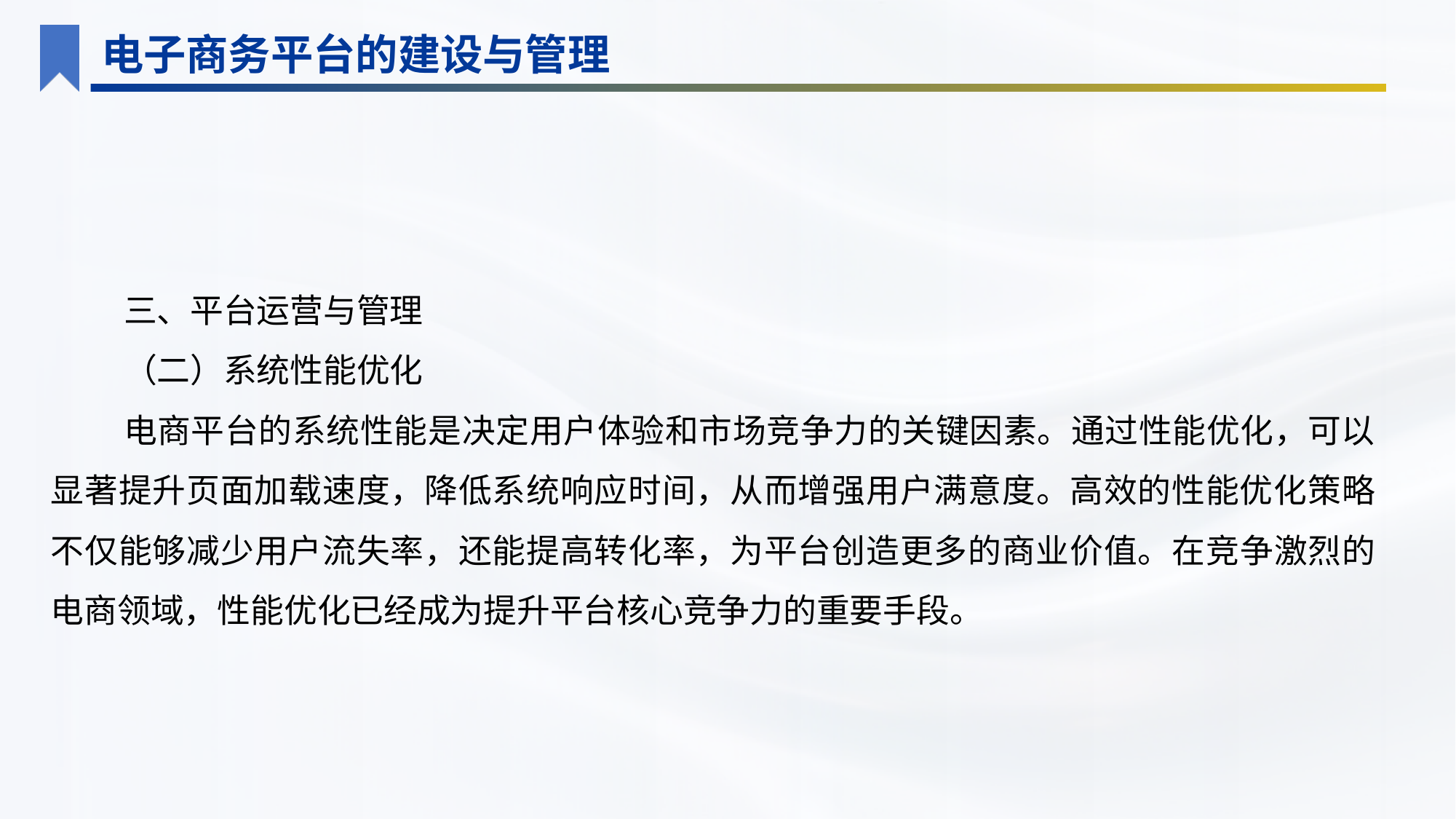

电子商务平台的建设与管理
三、平台运营与管理
（二）系统性能优化
电商平台的系统性能是决定用户体验和市场竞争力的关键因素。通过性能优化，可以显著提升页面加载速度，降低系统响应时间，从而增强用户满意度。高效的性能优化策略不仅能够减少用户流失率，还能提高转化率，为平台创造更多的商业价值。在竞争激烈的电商领域，性能优化已经成为提升平台核心竞争力的重要手段。